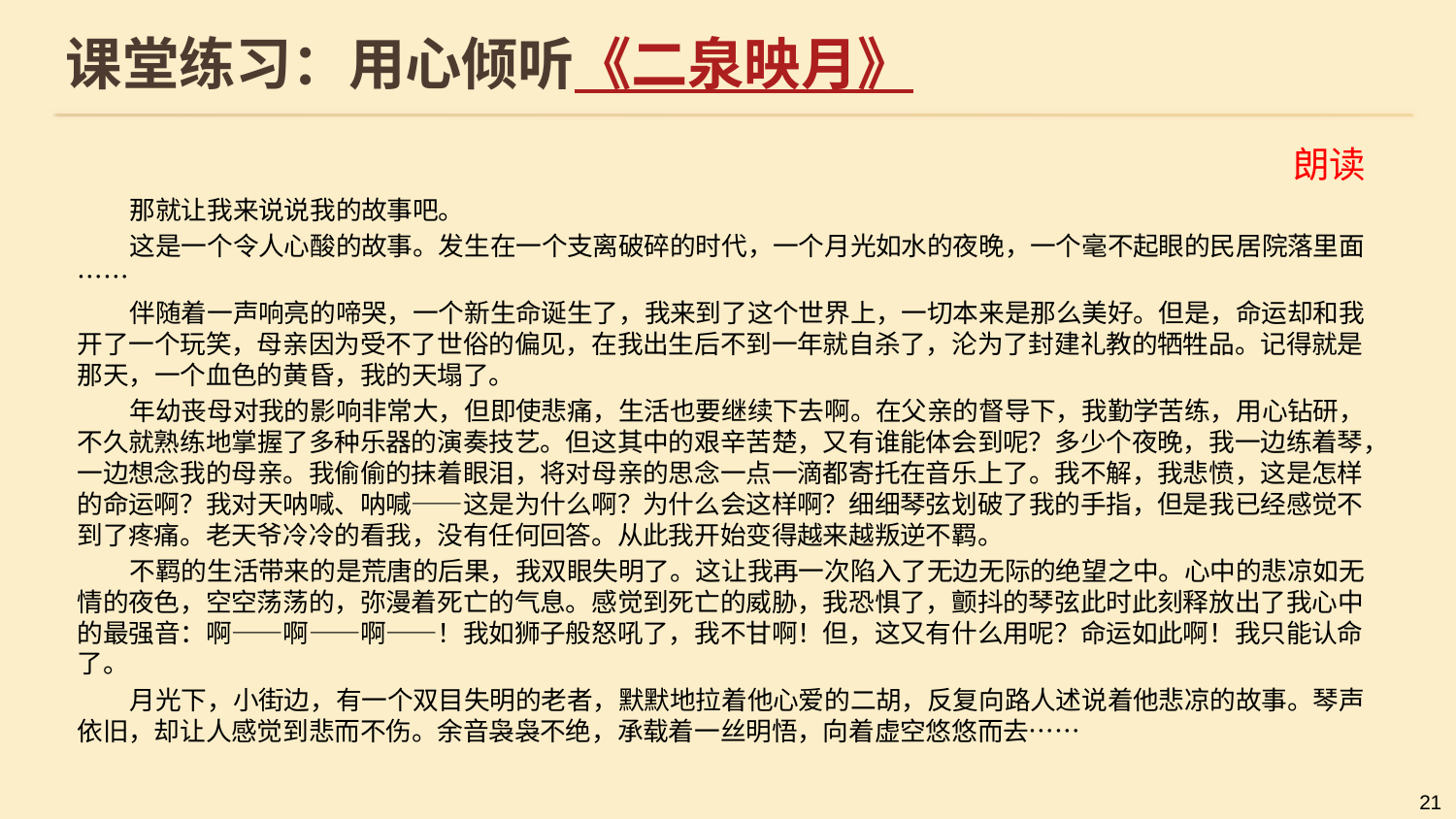

# 课堂练习：用心倾听《二泉映月》
朗读
那就让我来说说我的故事吧。
这是一个令人心酸的故事。发生在一个支离破碎的时代，一个月光如水的夜晚，一个毫不起眼的民居院落里面……
伴随着一声响亮的啼哭，一个新生命诞生了，我来到了这个世界上，一切本来是那么美好。但是，命运却和我开了一个玩笑，母亲因为受不了世俗的偏见，在我出生后不到一年就自杀了，沦为了封建礼教的牺牲品。记得就是那天，一个血色的黄昏，我的天塌了。
年幼丧母对我的影响非常大，但即使悲痛，生活也要继续下去啊。在父亲的督导下，我勤学苦练，用心钻研，不久就熟练地掌握了多种乐器的演奏技艺。但这其中的艰辛苦楚，又有谁能体会到呢？多少个夜晚，我一边练着琴，一边想念我的母亲。我偷偷的抹着眼泪，将对母亲的思念一点一滴都寄托在音乐上了。我不解，我悲愤，这是怎样的命运啊？我对天呐喊、呐喊——这是为什么啊？为什么会这样啊？细细琴弦划破了我的手指，但是我已经感觉不到了疼痛。老天爷冷冷的看我，没有任何回答。从此我开始变得越来越叛逆不羁。
不羁的生活带来的是荒唐的后果，我双眼失明了。这让我再一次陷入了无边无际的绝望之中。心中的悲凉如无情的夜色，空空荡荡的，弥漫着死亡的气息。感觉到死亡的威胁，我恐惧了，颤抖的琴弦此时此刻释放出了我心中的最强音：啊——啊——啊——！我如狮子般怒吼了，我不甘啊！但，这又有什么用呢？命运如此啊！我只能认命了。
月光下，小街边，有一个双目失明的老者，默默地拉着他心爱的二胡，反复向路人述说着他悲凉的故事。琴声依旧，却让人感觉到悲而不伤。余音袅袅不绝，承载着一丝明悟，向着虚空悠悠而去……
21